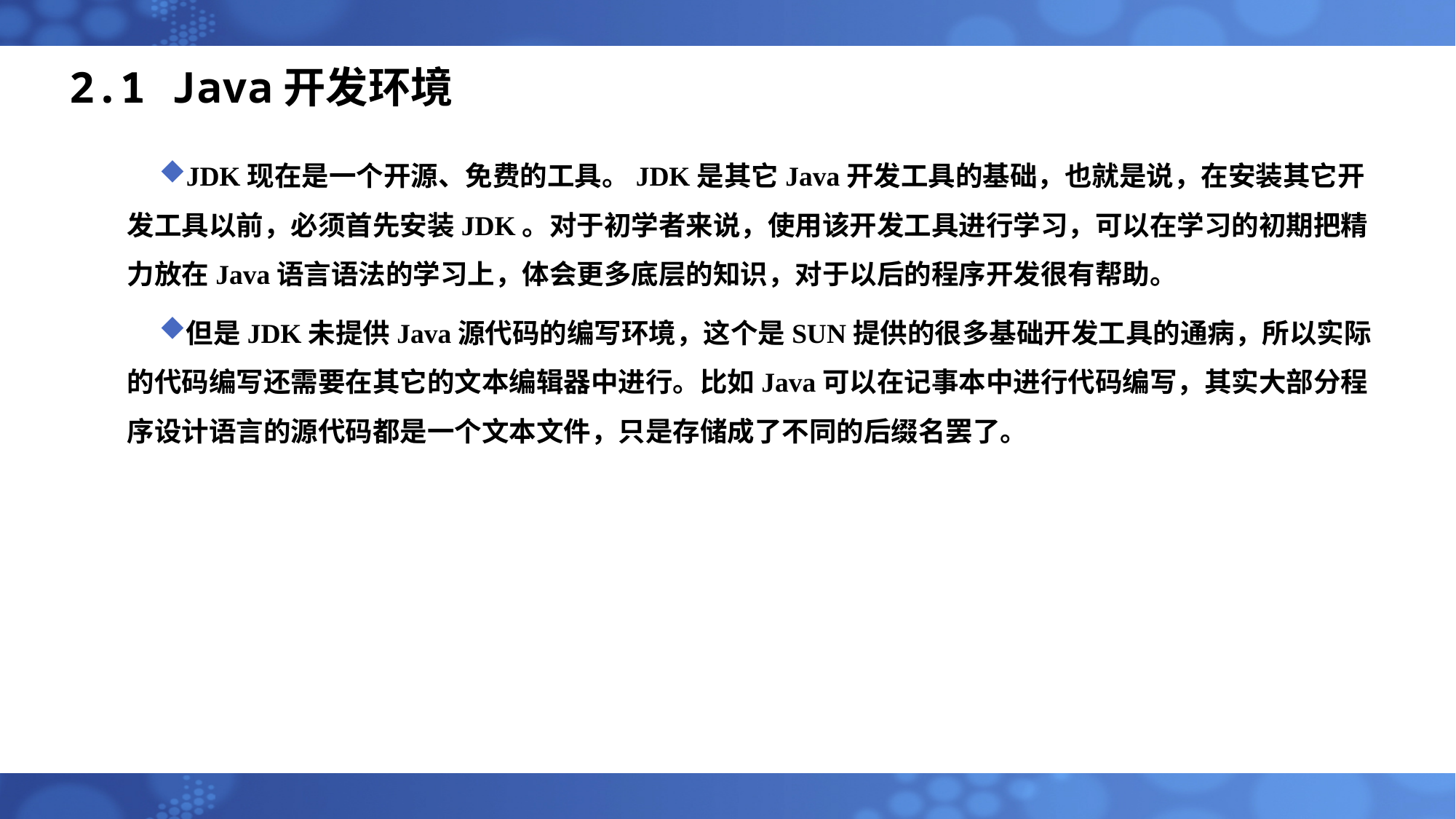

# 2.1 Java开发环境
JDK现在是一个开源、免费的工具。JDK是其它Java开发工具的基础，也就是说，在安装其它开发工具以前，必须首先安装JDK。对于初学者来说，使用该开发工具进行学习，可以在学习的初期把精力放在Java语言语法的学习上，体会更多底层的知识，对于以后的程序开发很有帮助。
但是JDK未提供Java源代码的编写环境，这个是SUN提供的很多基础开发工具的通病，所以实际的代码编写还需要在其它的文本编辑器中进行。比如Java可以在记事本中进行代码编写，其实大部分程序设计语言的源代码都是一个文本文件，只是存储成了不同的后缀名罢了。